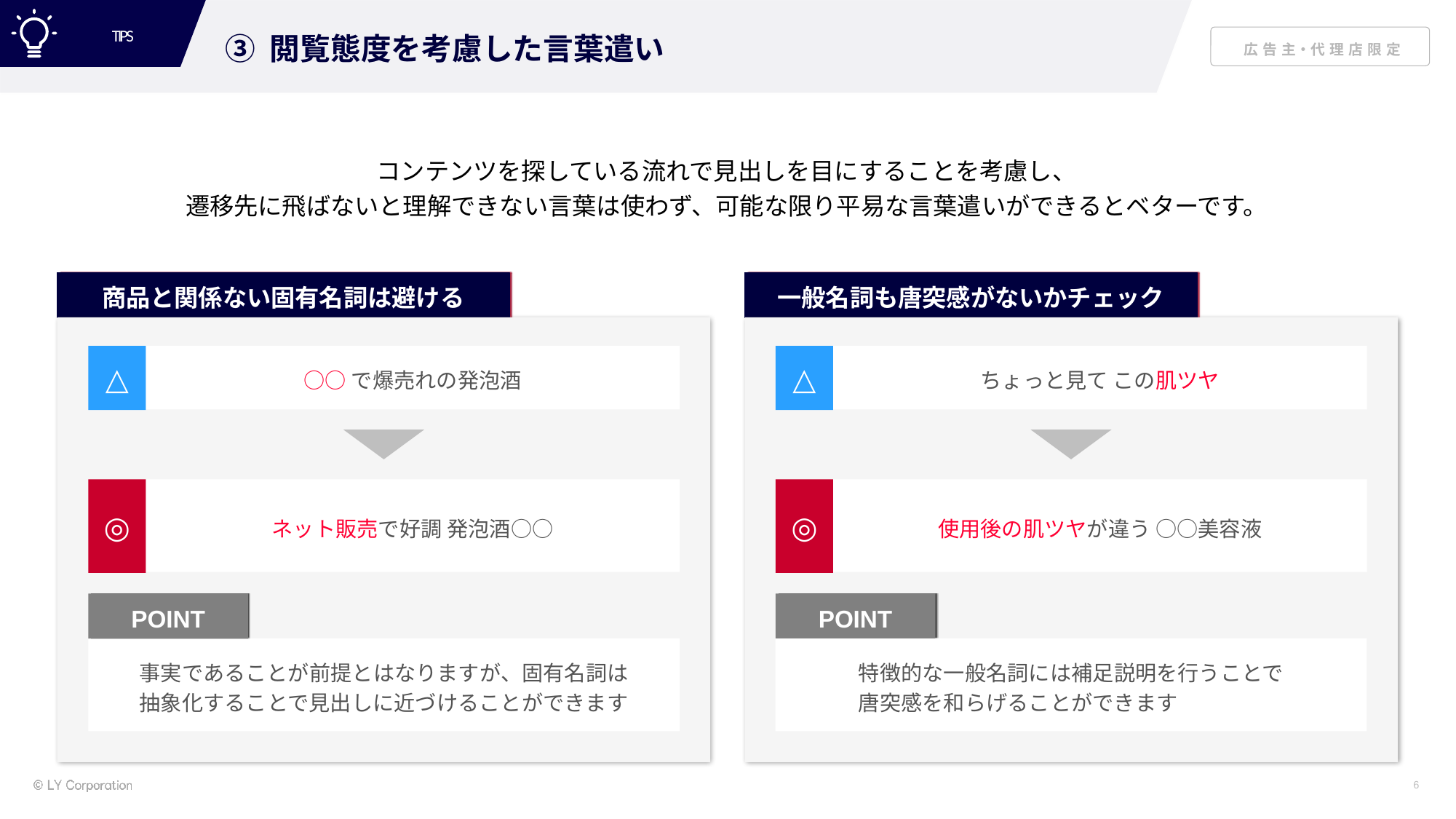

TIPS
③ 閲覧態度を考慮した言葉遣い
コンテンツを探している流れで見出しを目にすることを考慮し、
遷移先に飛ばないと理解できない言葉は使わず、可能な限り平易な言葉遣いができるとベターです。
商品と関係ない固有名詞は避ける
一般名詞も唐突感がないかチェック

△
○○で爆売れの発泡酒
△
ちょっと見て この肌ツヤ

◎
ネット販売で好調 発泡酒○○
◎
使用後の肌ツヤが違う ○○美容液
POINT
POINT
事実であることが前提とはなりますが、固有名詞は
抽象化することで見出しに近づけることができます
特徴的な一般名詞には補足説明を行うことで
唐突感を和らげることができます